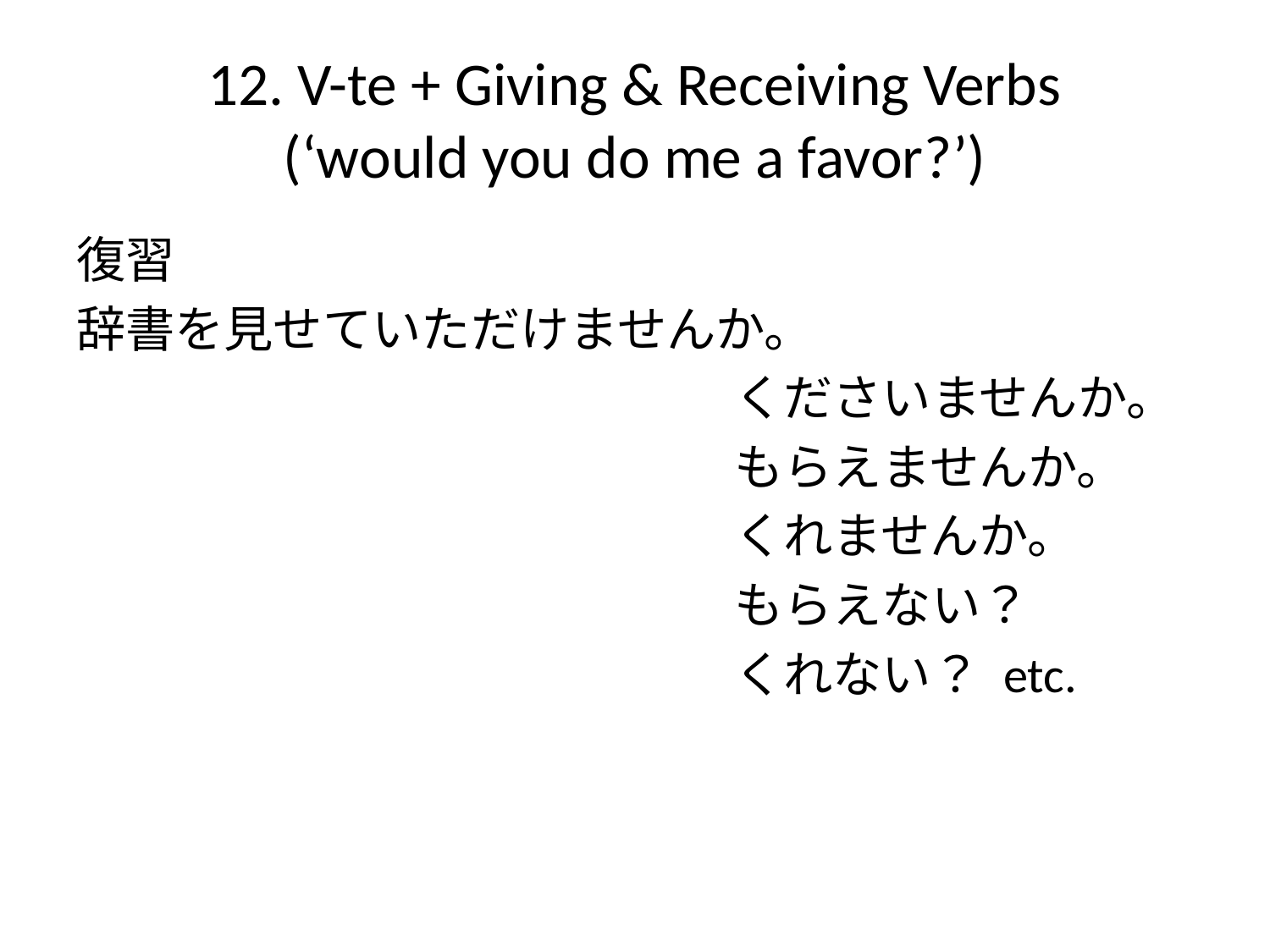

# 12. V-te + Giving & Receiving Verbs (‘would you do me a favor?’)
復習
辞書を見せていただけませんか。
					 くださいませんか。
					 もらえませんか。
					 くれませんか。
					 もらえない？
					 くれない？ etc.